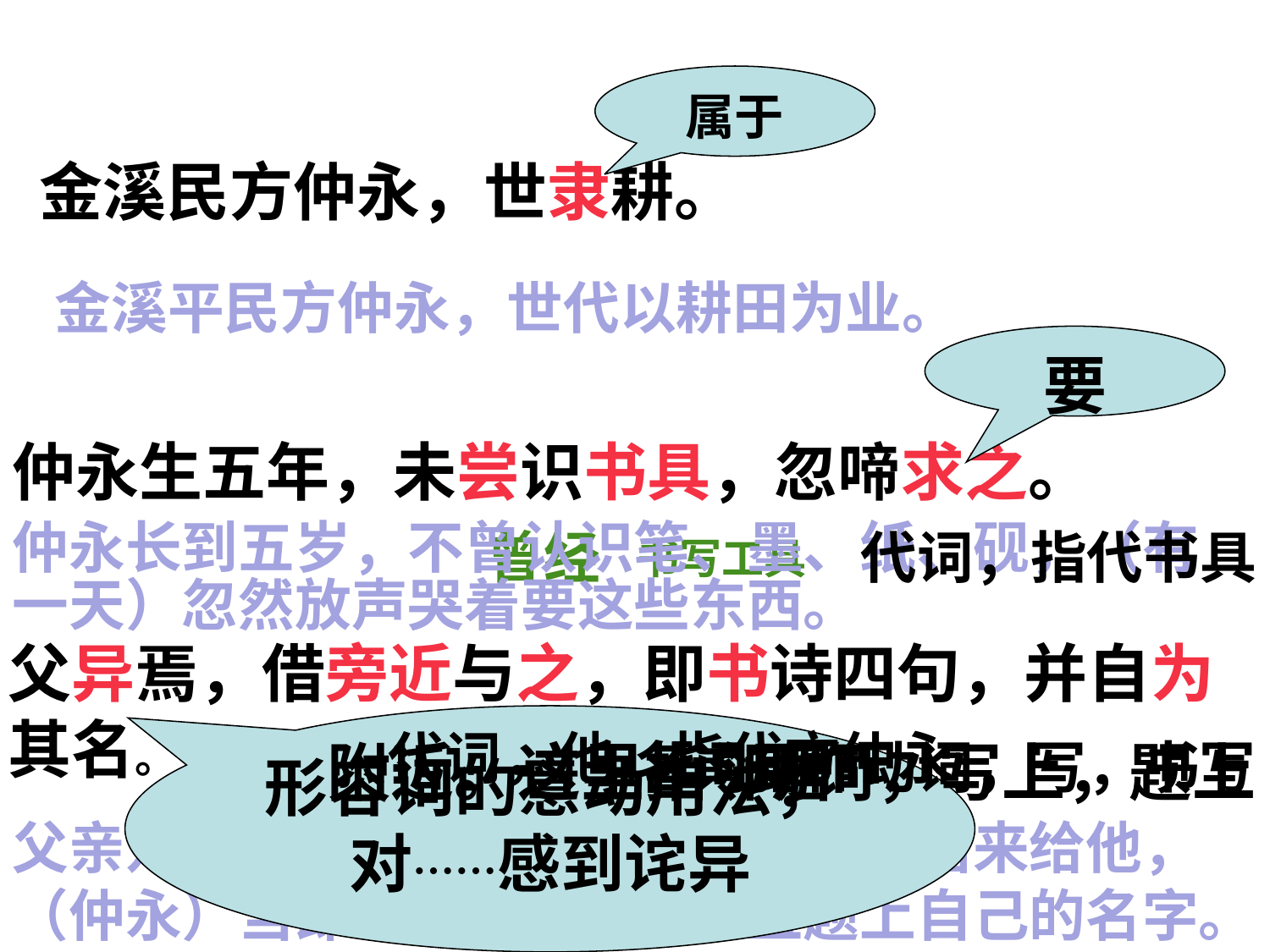

疏通文意
属于
金溪民方仲永，世隶耕。
金溪平民方仲永，世代以耕田为业。
要
仲永生五年，未尝识书具，忽啼求之。
仲永长到五岁，不曾认识笔、墨、纸、砚，（有
一天）忽然放声哭着要这些东西。
曾经
代词，指代书具
书写工具

父异焉，借旁近与之，即书诗四句，并自为其名。
形容词的意动用法，对……感到诧异
代词，他，指代方仲永
附近。这里指邻居
名词用作动词，写，书写
动词，写上，题上
父亲对此感到惊异，从附近（人家）借来给他，（仲永）当即写了四句诗，并且题上自己的名字。